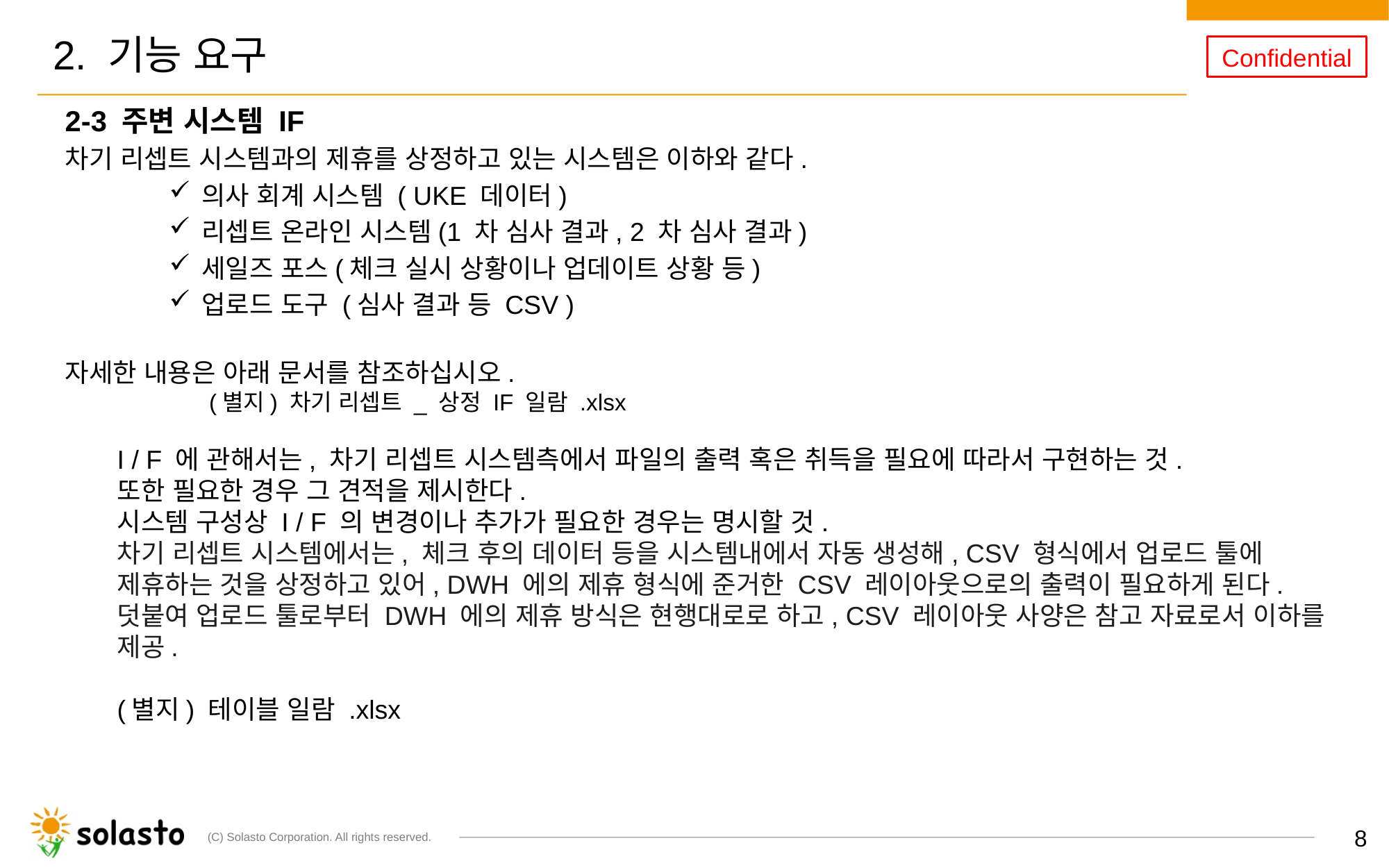

# 2. 기능 요구
2-3 주변 시스템 IF
차기 리셉트 시스템과의 제휴를 상정하고 있는 시스템은 이하와 같다.
의사 회계 시스템 ( UKE 데이터)
리셉트 온라인 시스템(1 차 심사 결과, 2 차 심사 결과)
세일즈 포스(체크 실시 상황이나 업데이트 상황 등)
업로드 도구 (심사 결과 등 CSV )

자세한 내용은 아래 문서를 참조하십시오.
　　　　　　(별지) 차기 리셉트 _ 상정 IF 일람 .xlsx

I / F 에 관해서는, 차기 리셉트 시스템측에서 파일의 출력 혹은 취득을 필요에 따라서 구현하는 것.
또한 필요한 경우 그 견적을 제시한다.
시스템 구성상 I / F 의 변경이나 추가가 필요한 경우는 명시할 것.
차기 리셉트 시스템에서는, 체크 후의 데이터 등을 시스템내에서 자동 생성해, CSV 형식에서 업로드 툴에 제휴하는 것을 상정하고 있어, DWH 에의 제휴 형식에 준거한 CSV 레이아웃으로의 출력이 필요하게 된다.
덧붙여 업로드 툴로부터 DWH 에의 제휴 방식은 현행대로로 하고, CSV 레이아웃 사양은 참고 자료로서 이하를 제공.

(별지) 테이블 일람 .xlsx